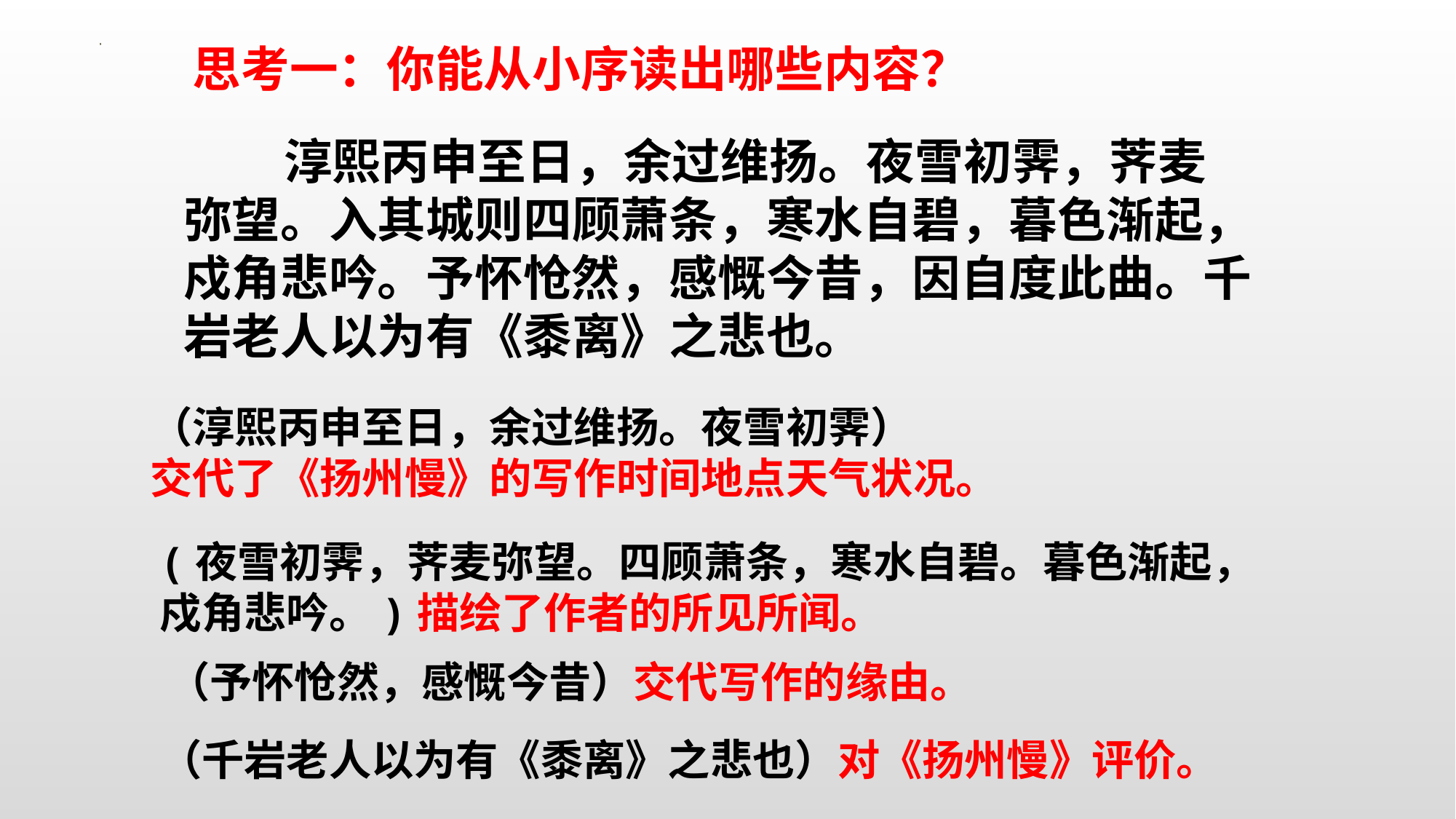

思考一：你能从小序读出哪些内容？
        淳熙丙申至日，余过维扬。夜雪初霁，荠麦弥望。入其城则四顾萧条，寒水自碧，暮色渐起，戍角悲吟。予怀怆然，感慨今昔，因自度此曲。千岩老人以为有《黍离》之悲也。
（淳熙丙申至日，余过维扬。夜雪初霁）
交代了《扬州慢》的写作时间地点天气状况。
(夜雪初霁，荠麦弥望。四顾萧条，寒水自碧。暮色渐起，戍角悲吟。)描绘了作者的所见所闻。
（予怀怆然，感慨今昔）交代写作的缘由。
（千岩老人以为有《黍离》之悲也）对《扬州慢》评价。